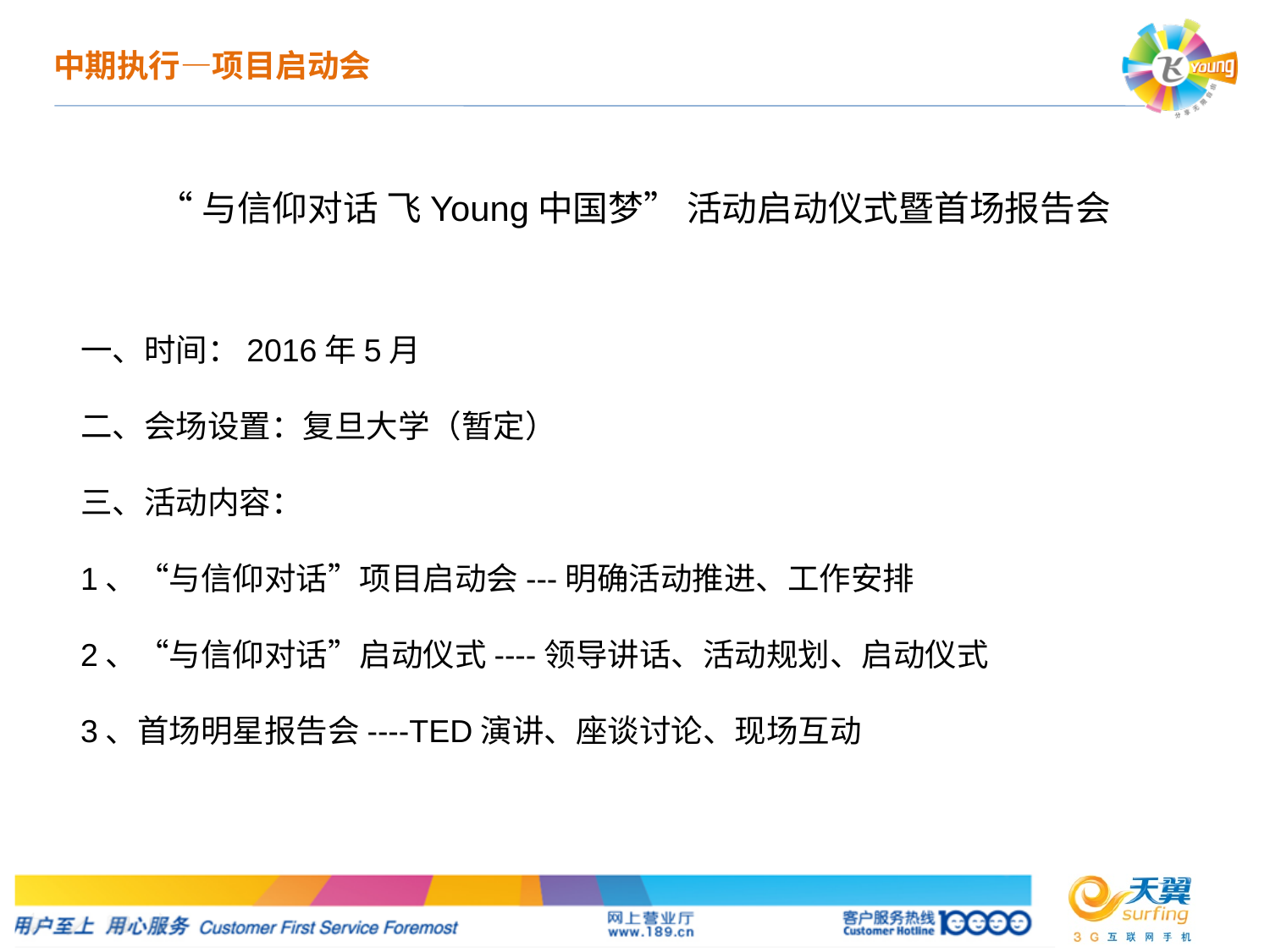

中期执行—项目启动会
“与信仰对话 飞Young中国梦” 活动启动仪式暨首场报告会
一、时间：2016年5月
二、会场设置：复旦大学（暂定）
三、活动内容：
1、“与信仰对话”项目启动会---明确活动推进、工作安排
2、“与信仰对话”启动仪式----领导讲话、活动规划、启动仪式
3、首场明星报告会----TED演讲、座谈讨论、现场互动